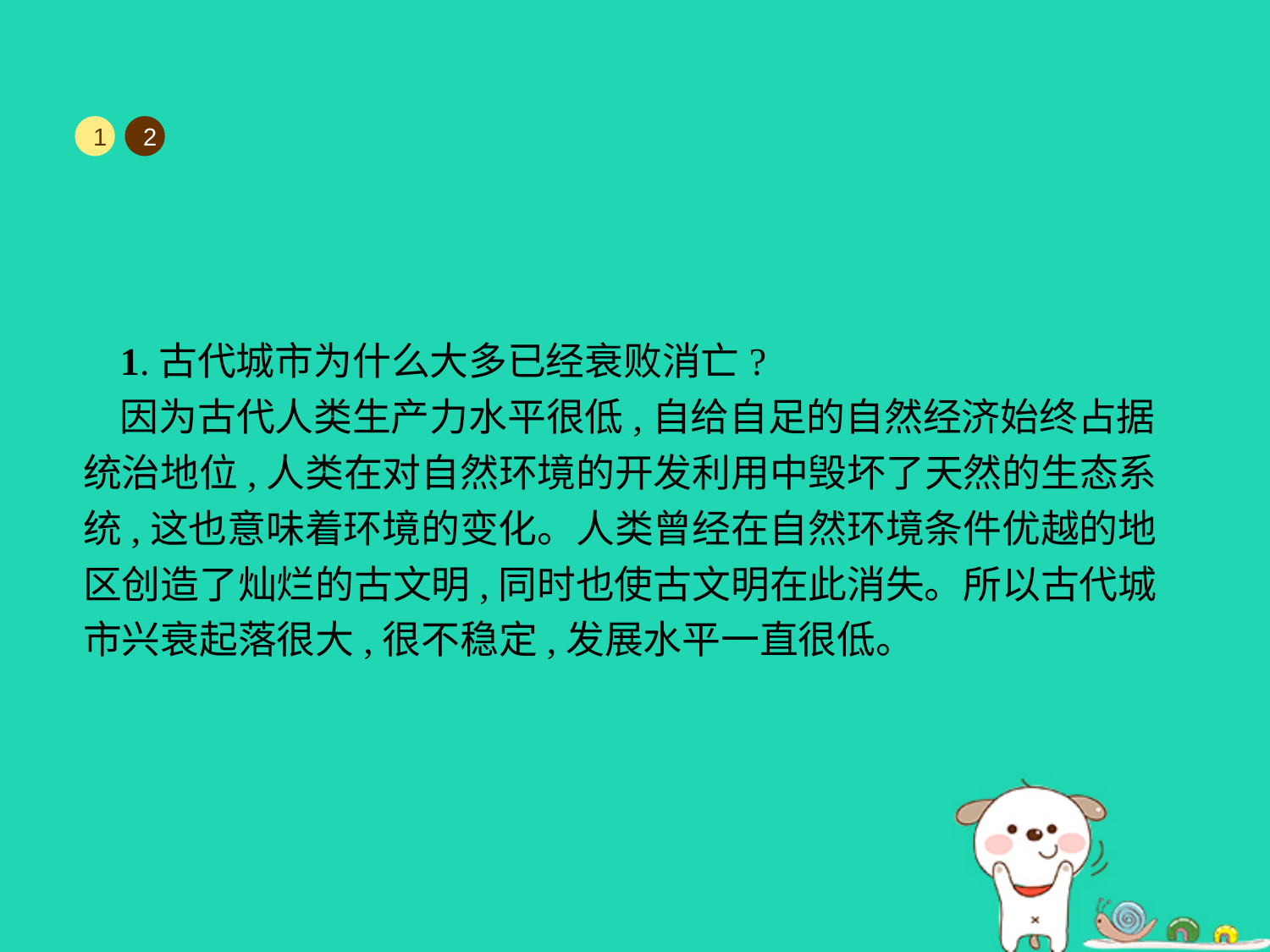

1
2
1.古代城市为什么大多已经衰败消亡?
因为古代人类生产力水平很低,自给自足的自然经济始终占据统治地位,人类在对自然环境的开发利用中毁坏了天然的生态系统,这也意味着环境的变化。人类曾经在自然环境条件优越的地区创造了灿烂的古文明,同时也使古文明在此消失。所以古代城市兴衰起落很大,很不稳定,发展水平一直很低。